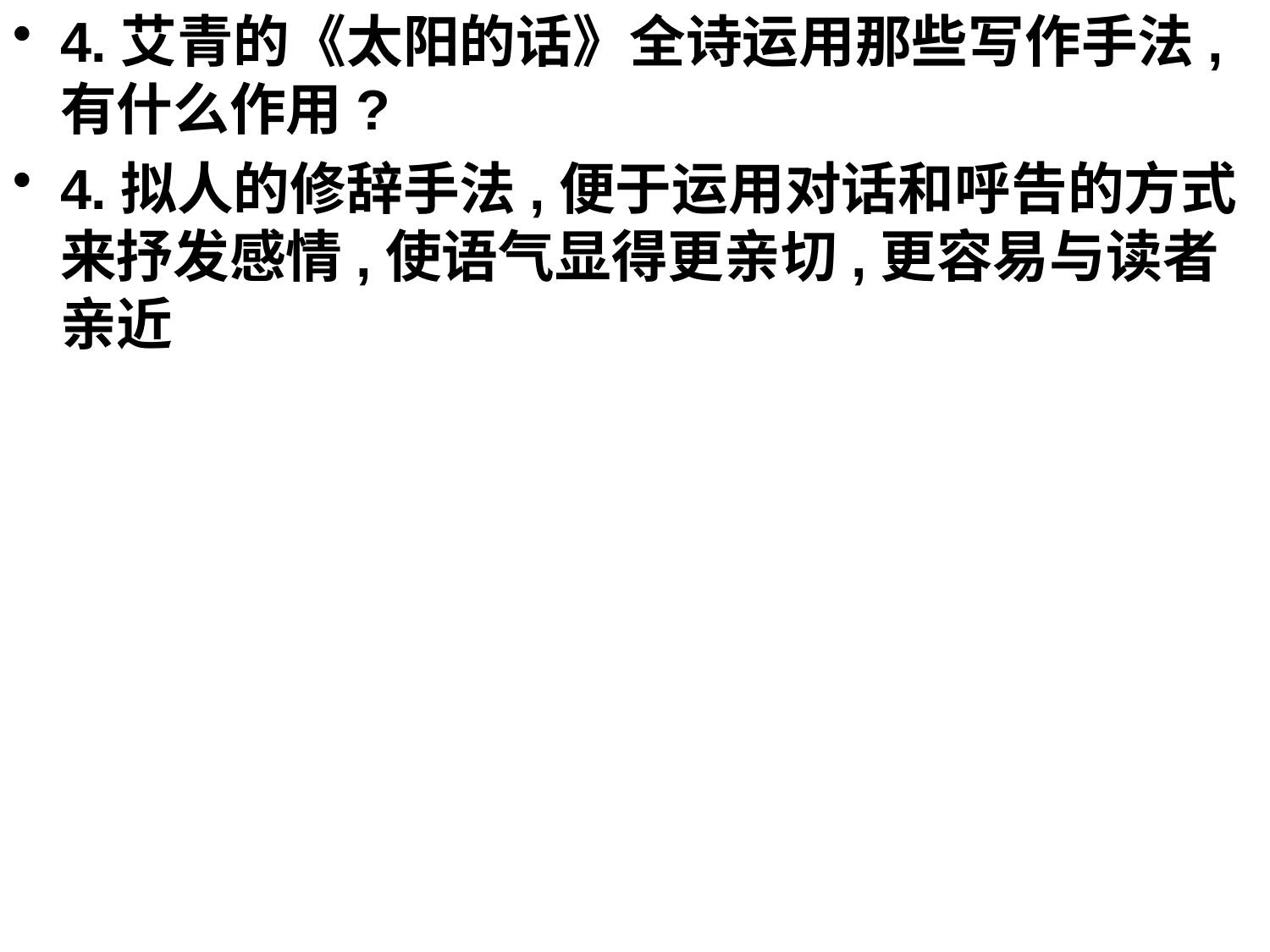

4.艾青的《太阳的话》全诗运用那些写作手法,有什么作用?
4.拟人的修辞手法,便于运用对话和呼告的方式来抒发感情,使语气显得更亲切,更容易与读者亲近